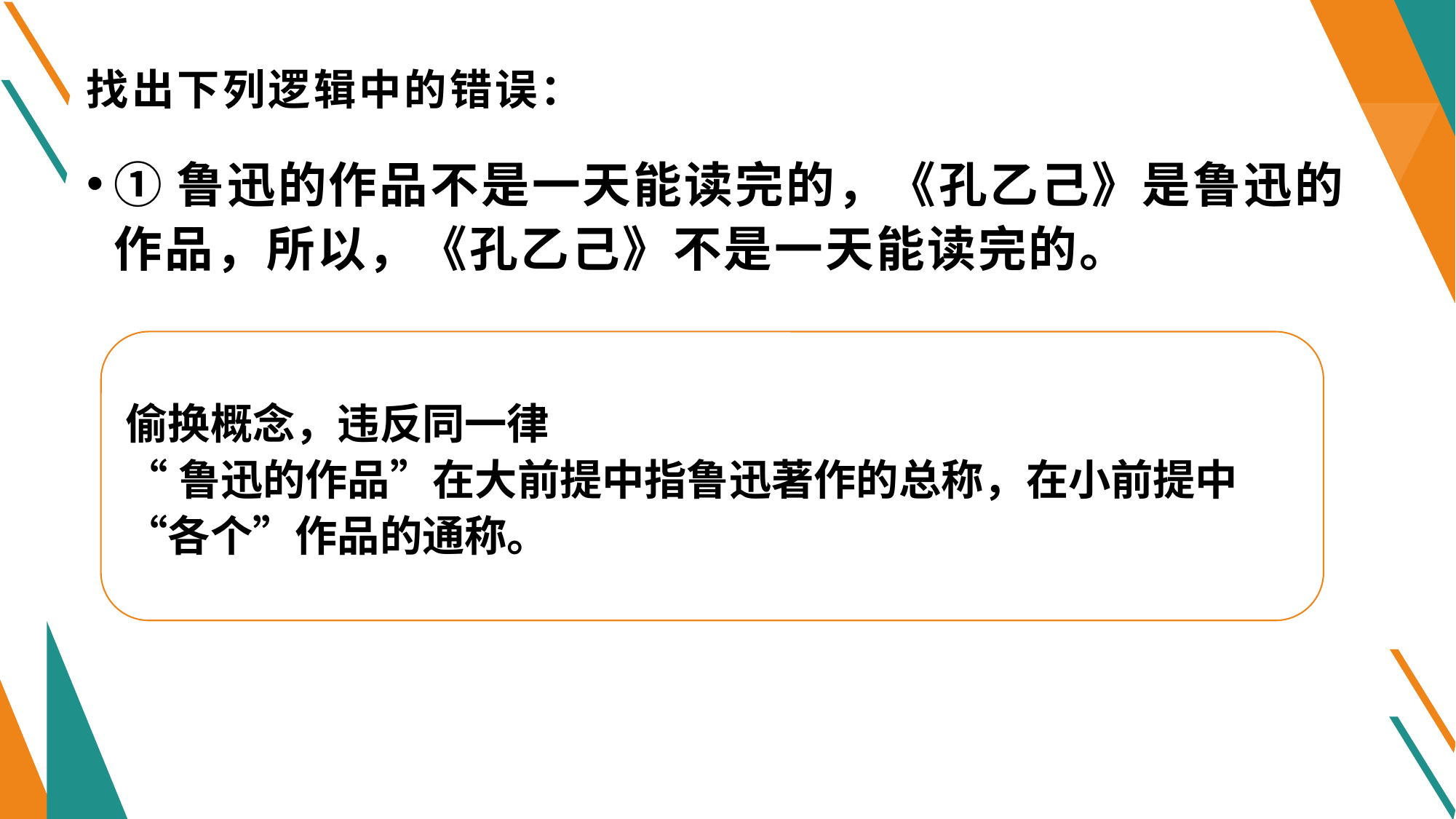

# 找出下列逻辑中的错误：

①鲁迅的作品不是一天能读完的，《孔乙己》是鲁迅的作品，所以，《孔乙己》不是一天能读完的。
偷换概念，违反同一律
“鲁迅的作品”在大前提中指鲁迅著作的总称，在小前提中“各个”作品的通称。